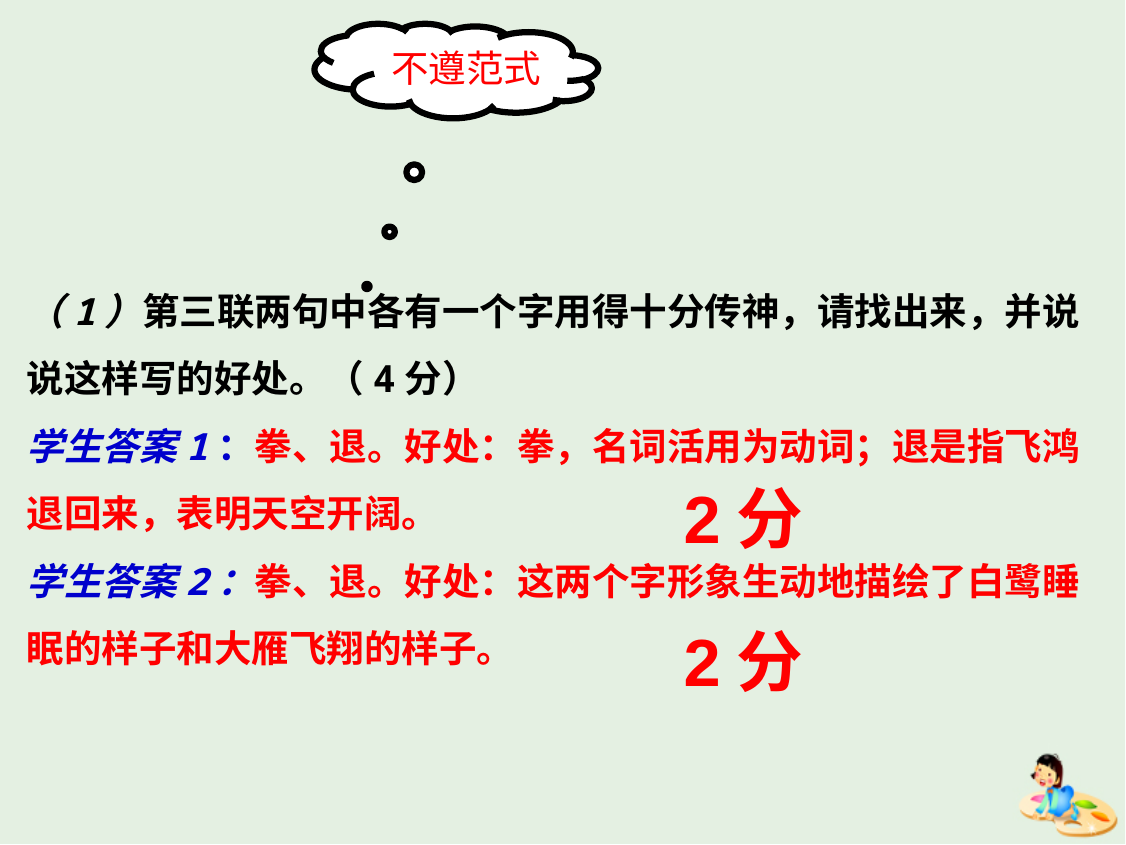

不遵范式
（1）第三联两句中各有一个字用得十分传神，请找出来，并说说这样写的好处。（4分）
学生答案1：拳、退。好处：拳，名词活用为动词；退是指飞鸿退回来，表明天空开阔。
学生答案2：拳、退。好处：这两个字形象生动地描绘了白鹭睡眠的样子和大雁飞翔的样子。
2分
2分